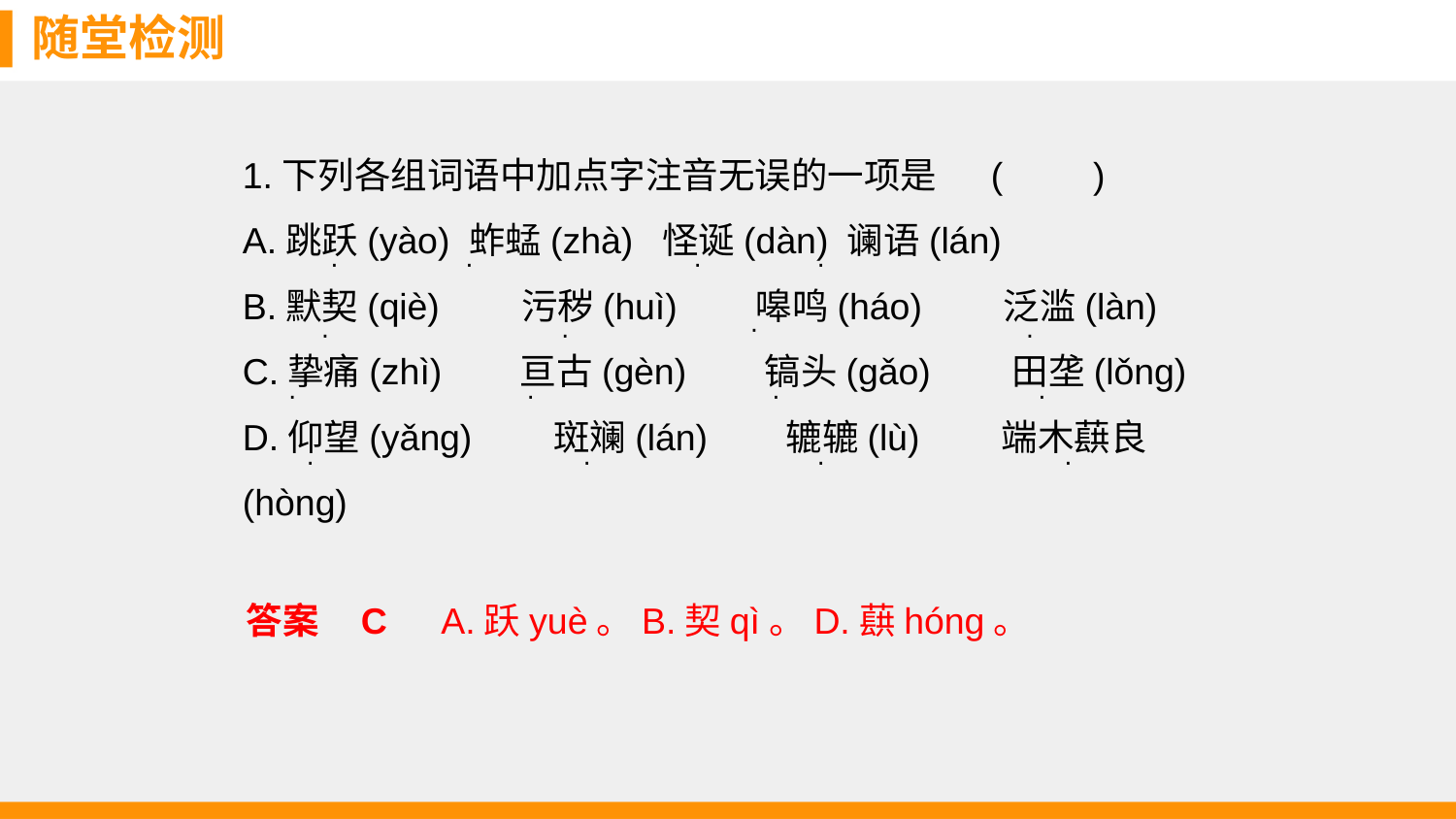

随堂检测
1.下列各组词语中加点字注音无误的一项是 (　　)
A.跳跃(yào) 蚱蜢(zhà)  怪诞(dàn) 谰语(lán)
B.默契(qiè)　　污秽(huì)　    嗥鸣(háo)　　泛滥(làn)
C.挚痛(zhì)　    亘古(gèn)　    镐头(gǎo)　　田垄(lǒng)
D.仰望(yǎng)　　斑斓(lán)　    辘辘(lù)　　端木蕻良(hòng)
·
·
·
·
·
·
·
·
·
·
·
·
·
·
·
·
答案    C　A.跃yuè。B.契qì。D.蕻hónɡ。